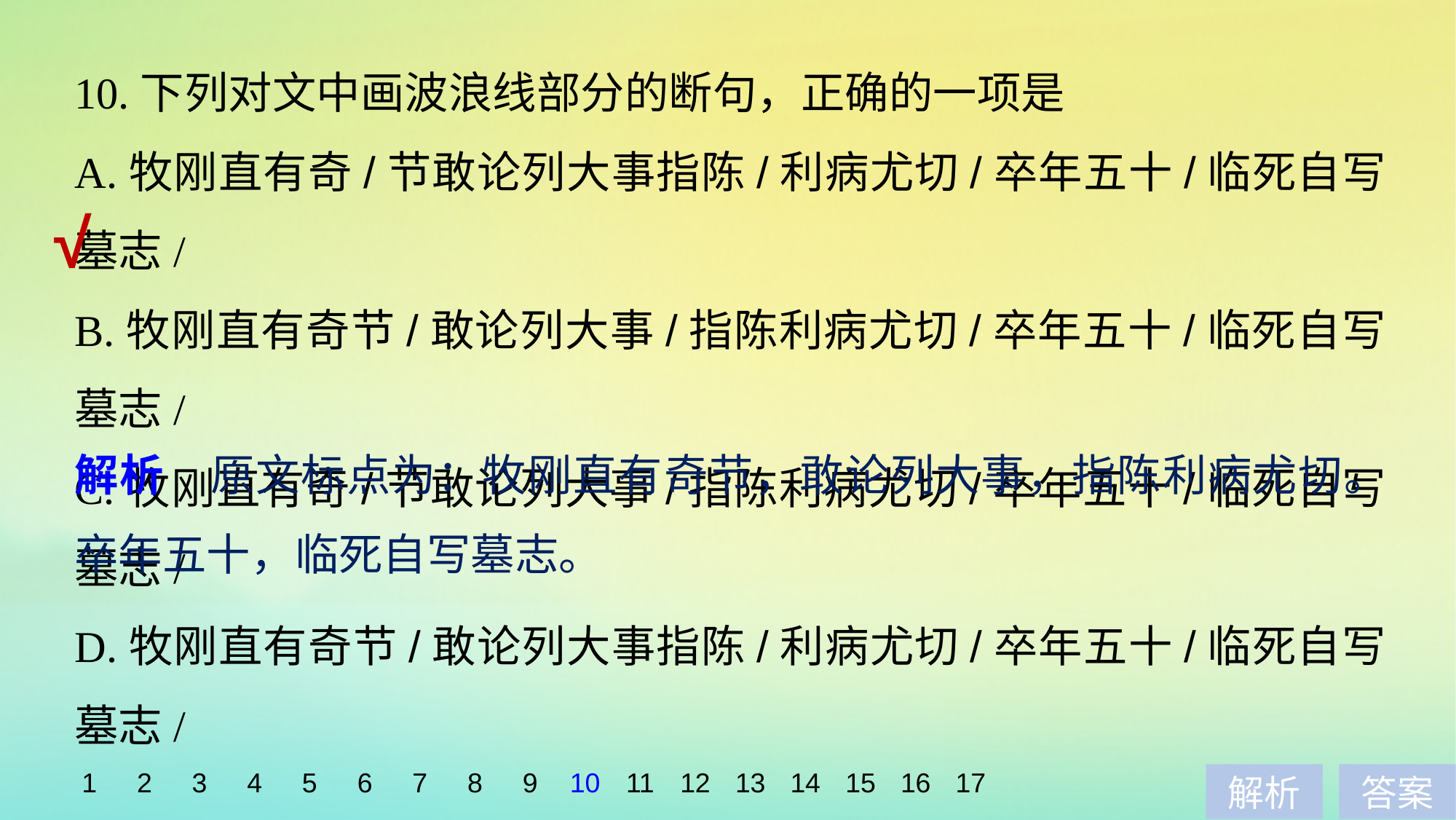

10.下列对文中画波浪线部分的断句，正确的一项是
A.牧刚直有奇/节敢论列大事指陈/利病尤切/卒年五十/临死自写墓志/
B.牧刚直有奇节/敢论列大事/指陈利病尤切/卒年五十/临死自写墓志/
C.牧刚直有奇/节敢论列大事/指陈利病尤切/卒年五十/临死自写墓志/
D.牧刚直有奇节/敢论列大事指陈/利病尤切/卒年五十/临死自写墓志/
√
解析　原文标点为：牧刚直有奇节，敢论列大事，指陈利病尤切。卒年五十，临死自写墓志。
1
2
3
4
5
6
7
8
9
10
11
12
13
14
15
16
17
解析
答案